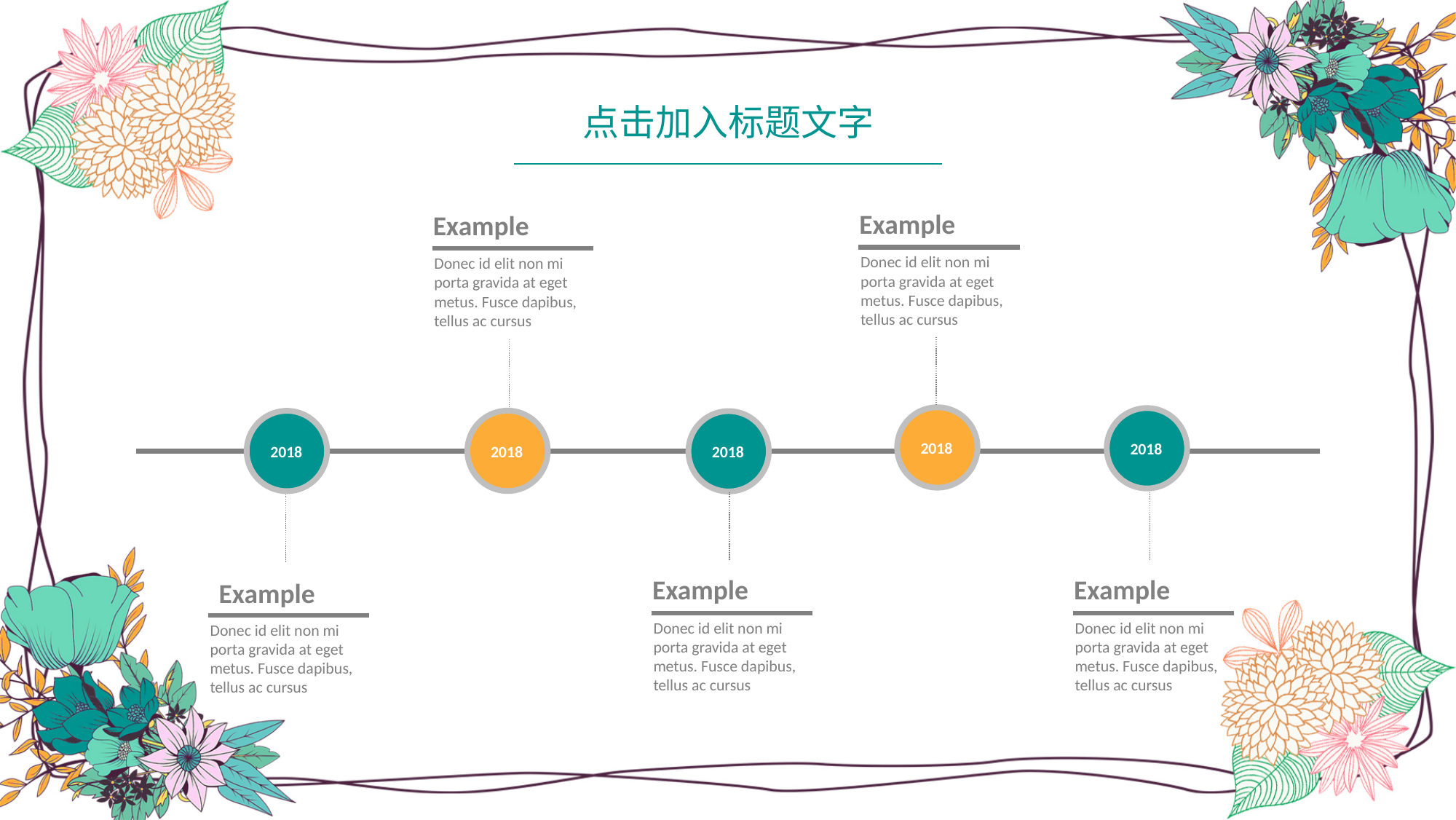

点击加入标题文字
Example
Example
Donec id elit non mi porta gravida at eget metus. Fusce dapibus, tellus ac cursus
Donec id elit non mi porta gravida at eget metus. Fusce dapibus, tellus ac cursus

2018
2018
2018
2018
2018
Example
Example
Example
Donec id elit non mi porta gravida at eget metus. Fusce dapibus, tellus ac cursus
Donec id elit non mi porta gravida at eget metus. Fusce dapibus, tellus ac cursus
Donec id elit non mi porta gravida at eget metus. Fusce dapibus, tellus ac cursus